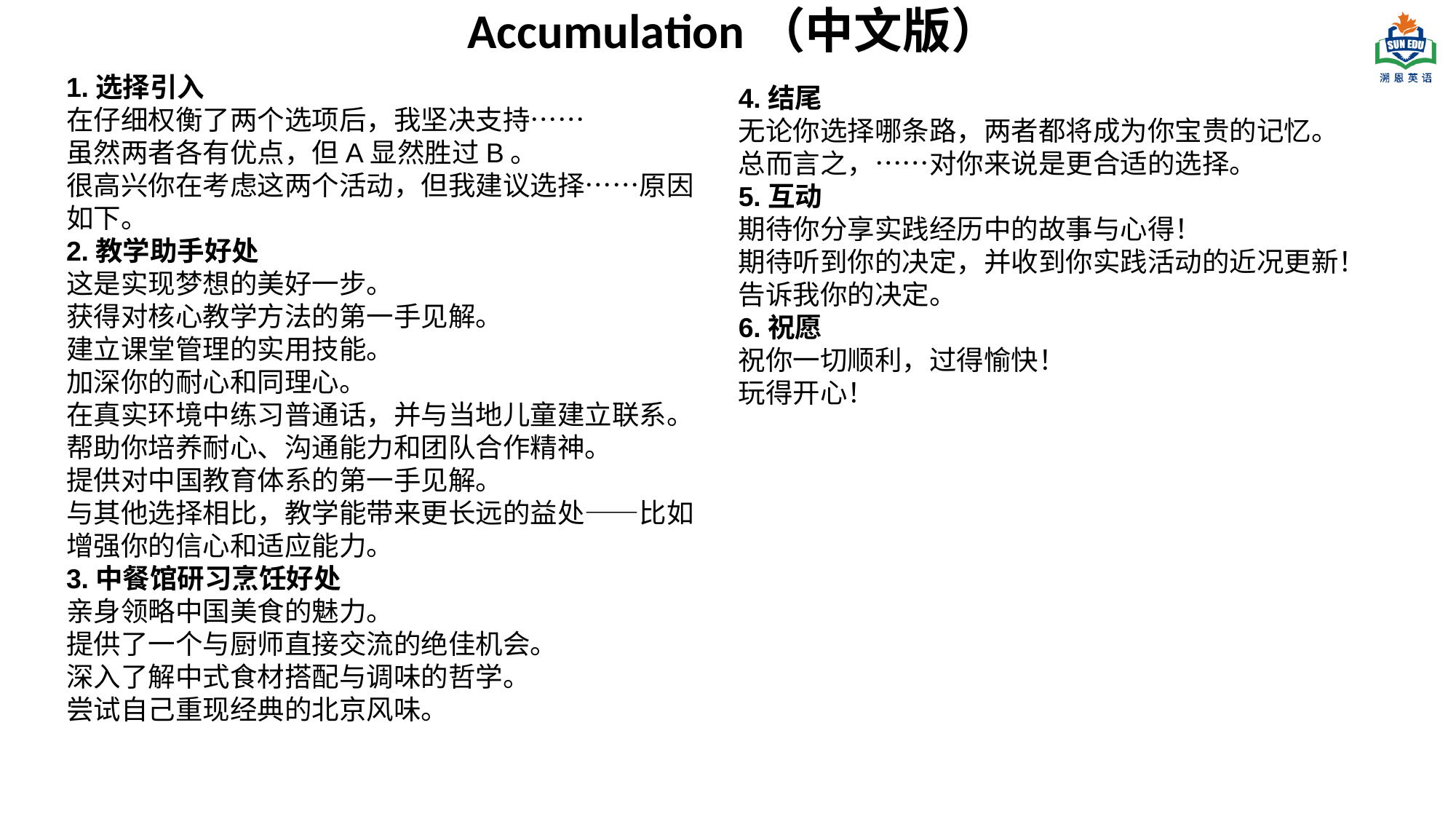

Accumulation（中文版）
1.选择引入
在仔细权衡了两个选项后，我坚决支持……
虽然两者各有优点，但A显然胜过B。
很高兴你在考虑这两个活动，但我建议选择……原因如下。
2.教学助手好处
这是实现梦想的美好一步。
获得对核心教学方法的第一手见解。
建立课堂管理的实用技能。
加深你的耐心和同理心。
在真实环境中练习普通话，并与当地儿童建立联系。
帮助你培养耐心、沟通能力和团队合作精神。
提供对中国教育体系的第一手见解。
与其他选择相比，教学能带来更长远的益处——比如增强你的信心和适应能力。
3.中餐馆研习烹饪好处
亲身领略中国美食的魅力。
提供了一个与厨师直接交流的绝佳机会。
深入了解中式食材搭配与调味的哲学。
尝试自己重现经典的北京风味。

4.结尾
无论你选择哪条路，两者都将成为你宝贵的记忆。
总而言之，……对你来说是更合适的选择。
5.互动
期待你分享实践经历中的故事与心得！
期待听到你的决定，并收到你实践活动的近况更新！
告诉我你的决定。
6.祝愿
祝你一切顺利，过得愉快！
玩得开心！